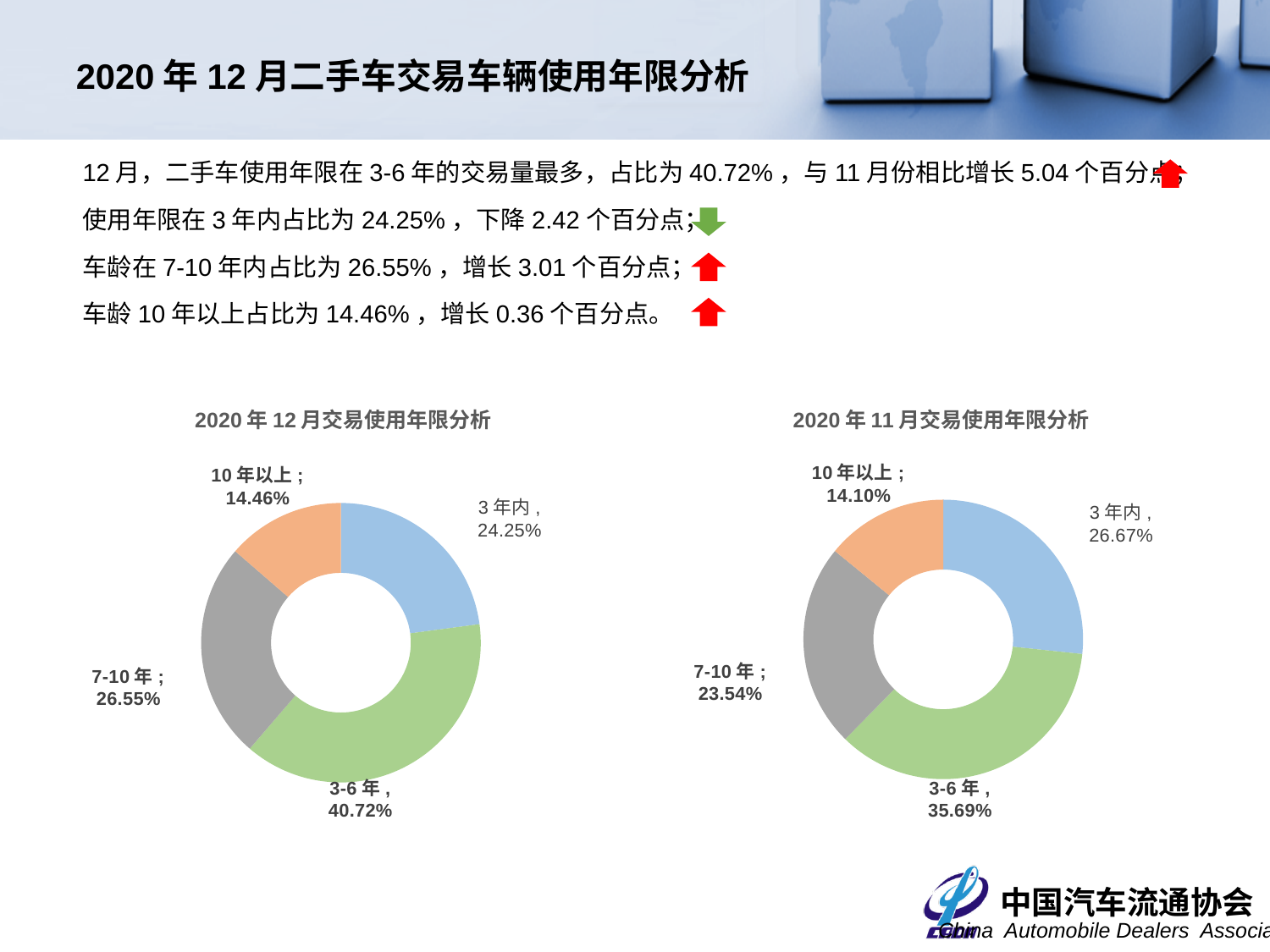

# 2020年12月二手车交易车辆使用年限分析
12月，二手车使用年限在3-6年的交易量最多，占比为40.72%，与11月份相比增长5.04个百分点；
使用年限在3年内占比为24.25%，下降2.42个百分点；
车龄在7-10年内占比为26.55%，增长3.01个百分点；
车龄10年以上占比为14.46%，增长0.36个百分点。

### Chart: 2020年12月交易使用年限分析

| Category | 交易数量 |
|---|---|
| 3年内 | 0.2425 |
| 3-6年 | 0.40722594153528713 |
| 7-10年 | 0.2655 |
| 10年以上 | 0.14458089515674788 |

### Chart: 2020年11月交易使用年限分析

| Category |  |
|---|---|
| 3年内 | 0.2667338094753965 |
| 3-6年 | 0.3568739833265555 |
| 7-10年 | 0.23537960044733633 |
| 10年以上 | 0.14101260675071167 |